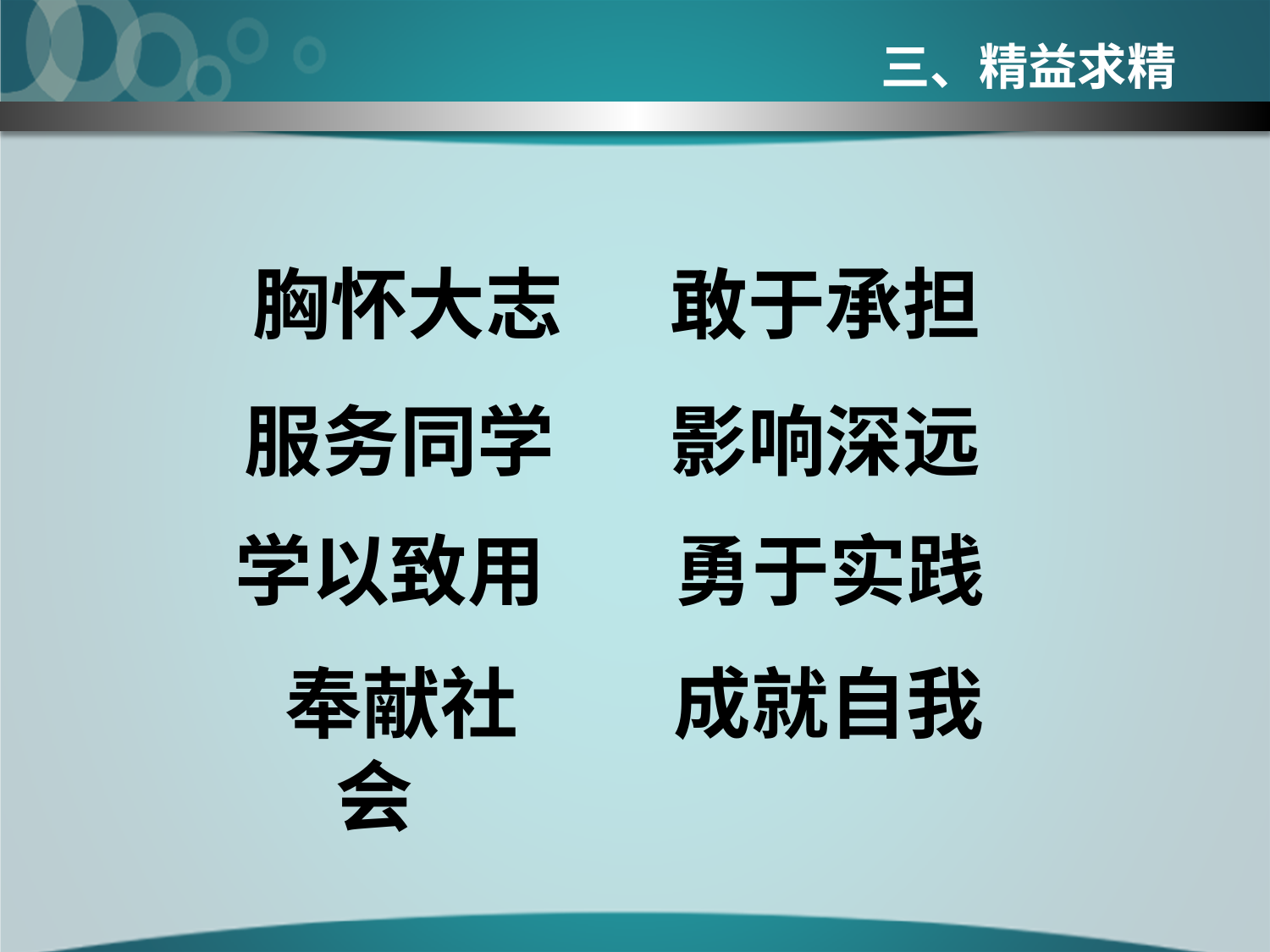

三、精益求精
 胸怀大志
敢于承担
服务同学
影响深远
学以致用
勇于实践
  奉献社会
成就自我